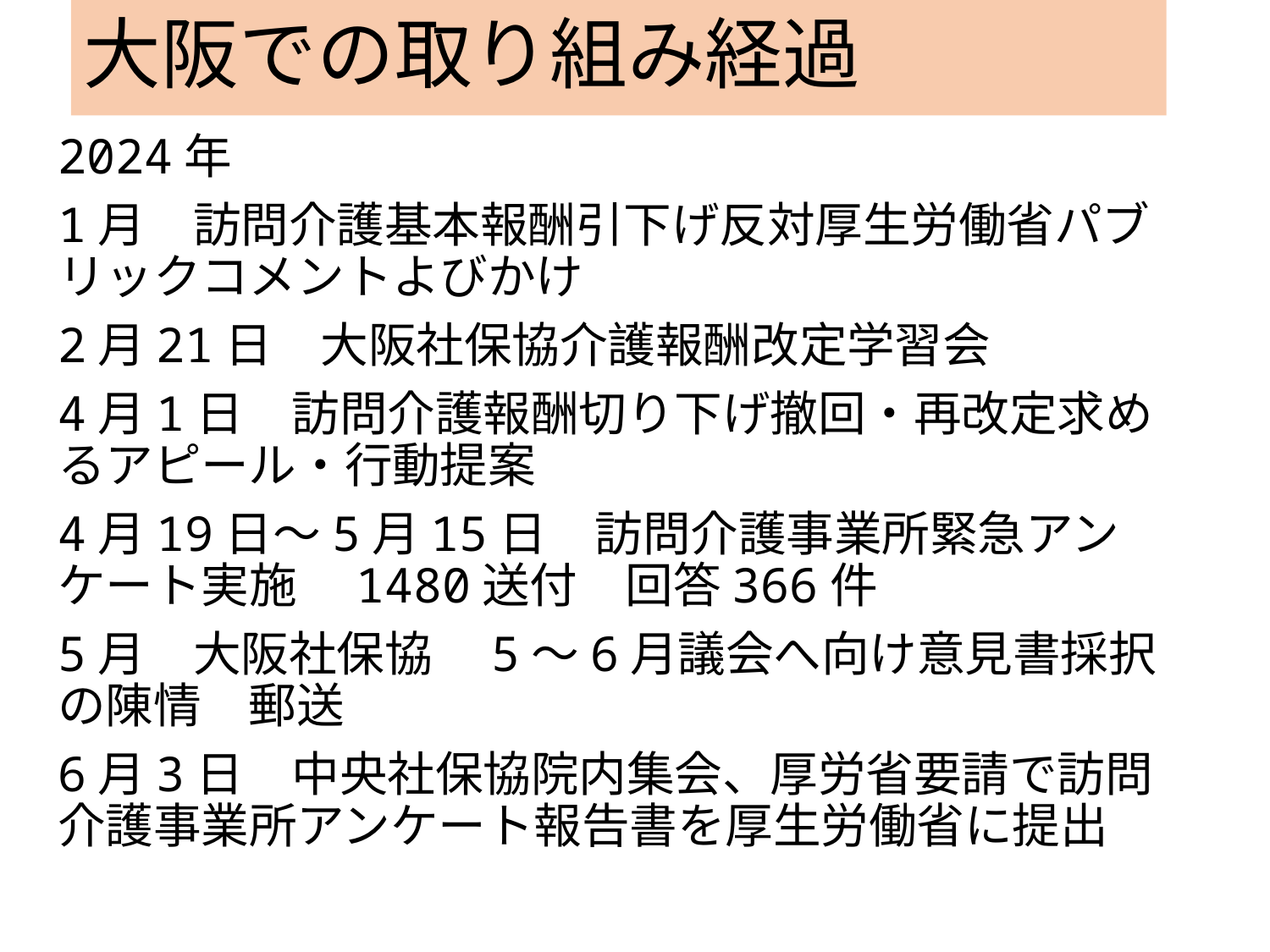

# 大阪での取り組み経過
2024年
1月　訪問介護基本報酬引下げ反対厚生労働省パブリックコメントよびかけ
2月21日　大阪社保協介護報酬改定学習会
4月1日　訪問介護報酬切り下げ撤回・再改定求めるアピール・行動提案
4月19日～5月15日　訪問介護事業所緊急アンケート実施　1480送付　回答366件
5月　大阪社保協　5～6月議会へ向け意見書採択の陳情　郵送
6月3日　中央社保協院内集会、厚労省要請で訪問介護事業所アンケート報告書を厚生労働省に提出